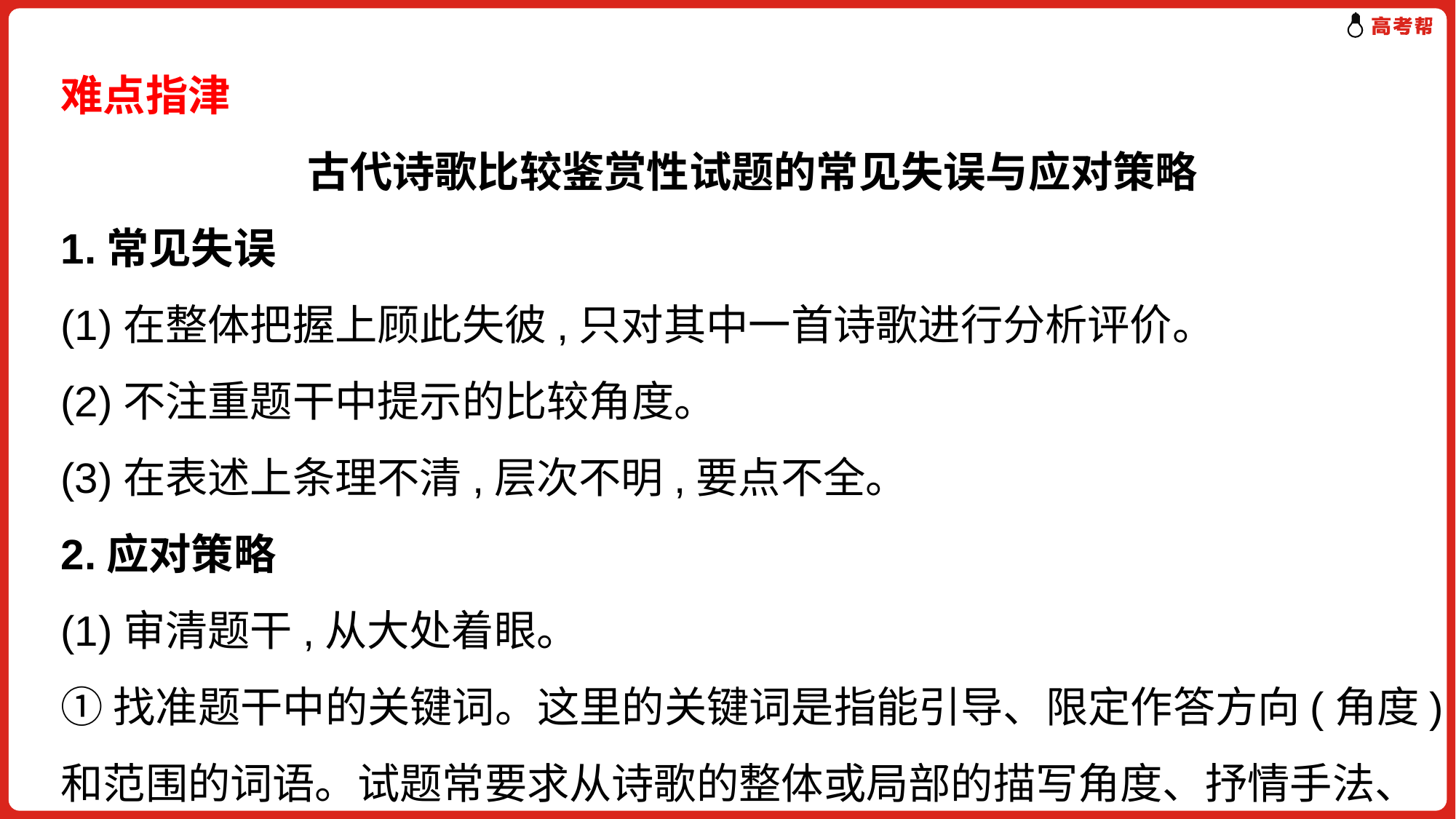

难点指津
古代诗歌比较鉴赏性试题的常见失误与应对策略
1.常见失误
(1)在整体把握上顾此失彼,只对其中一首诗歌进行分析评价。
(2)不注重题干中提示的比较角度。
(3)在表述上条理不清,层次不明,要点不全。
2.应对策略
(1)审清题干,从大处着眼。
①找准题干中的关键词。这里的关键词是指能引导、限定作答方向(角度)和范围的词语。试题常要求从诗歌的整体或局部的描写角度、抒情手法、